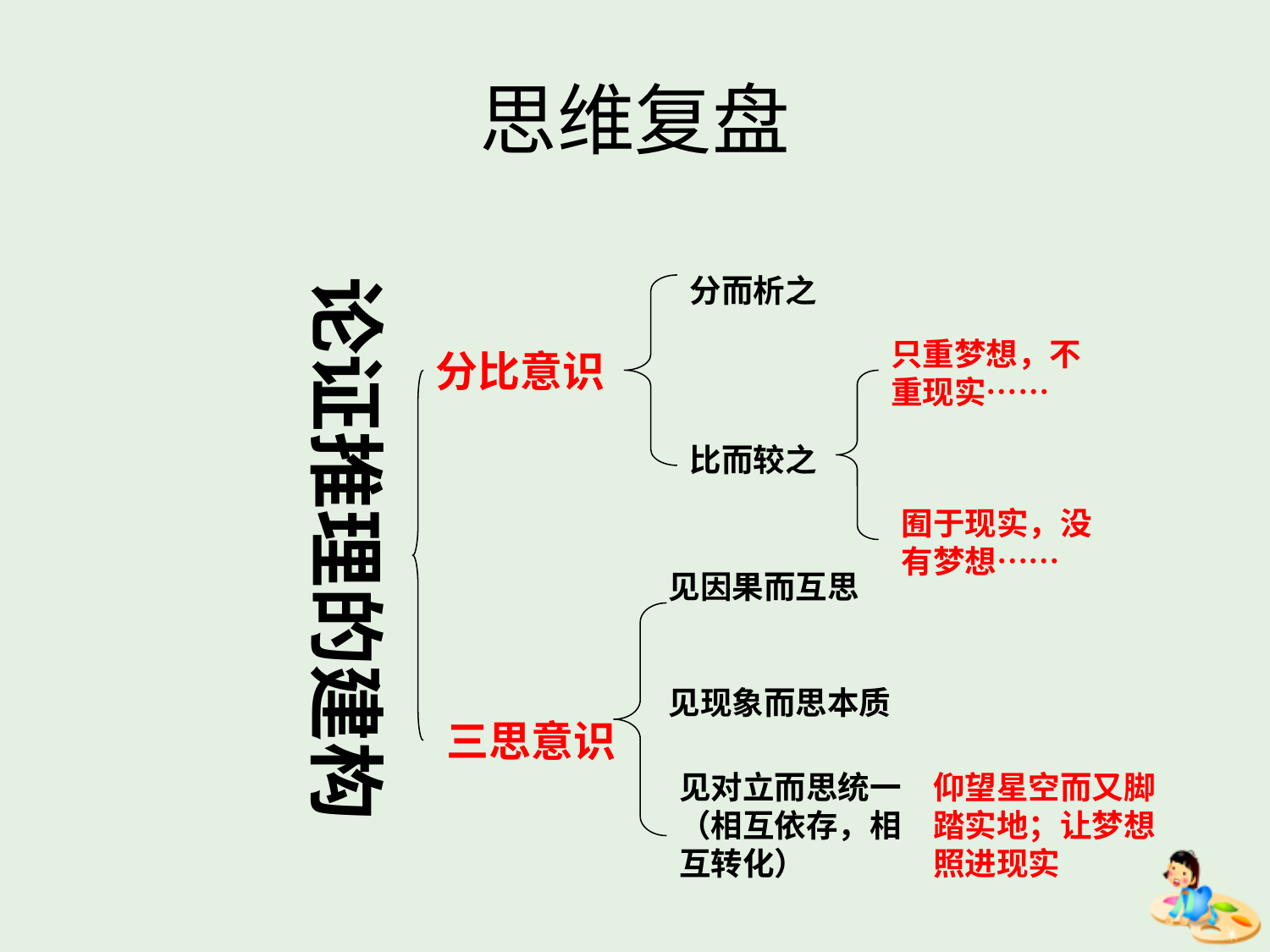

# 思维复盘
论证推理的建构
分而析之

只重梦想，不重现实……
分比意识

比而较之
囿于现实，没有梦想……
见因果而互思

见现象而思本质
三思意识
见对立而思统一（相互依存，相互转化）
仰望星空而又脚踏实地；让梦想照进现实